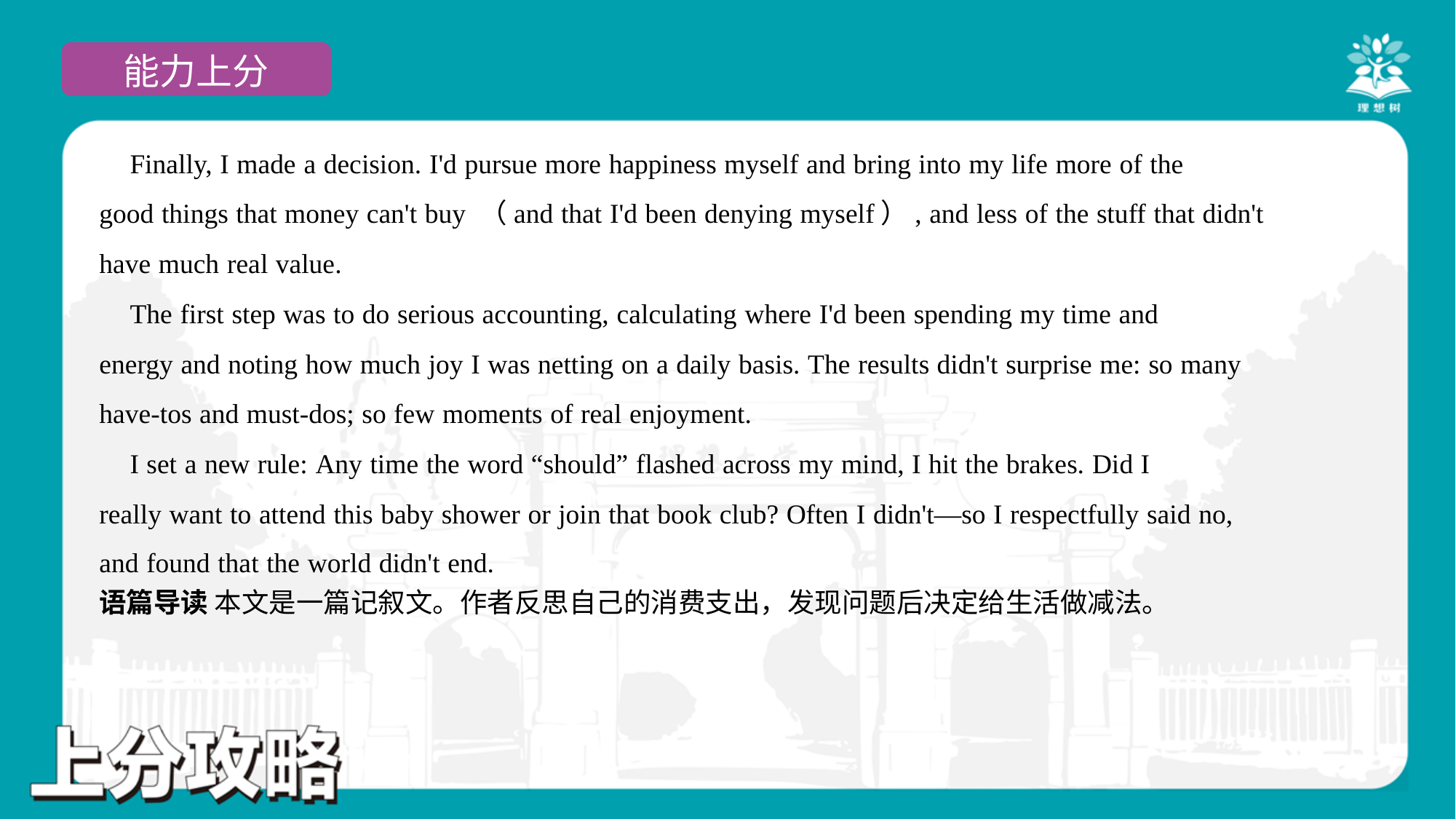

Finally, I made a decision. I'd pursue more happiness myself and bring into my life more of the
good things that money can't buy （and that I'd been denying myself）, and less of the stuff that didn't
have much real value.
    The first step was to do serious accounting, calculating where I'd been spending my time and
energy and noting how much joy I was netting on a daily basis. The results didn't surprise me: so many
have-tos and must-dos; so few moments of real enjoyment.
    I set a new rule: Any time the word “should” flashed across my mind, I hit the brakes. Did I
really want to attend this baby shower or join that book club? Often I didn't—so I respectfully said no,
and found that the world didn't end.#7
语篇导读 本文是一篇记叙文。作者反思自己的消费支出，发现问题后决定给生活做减法。